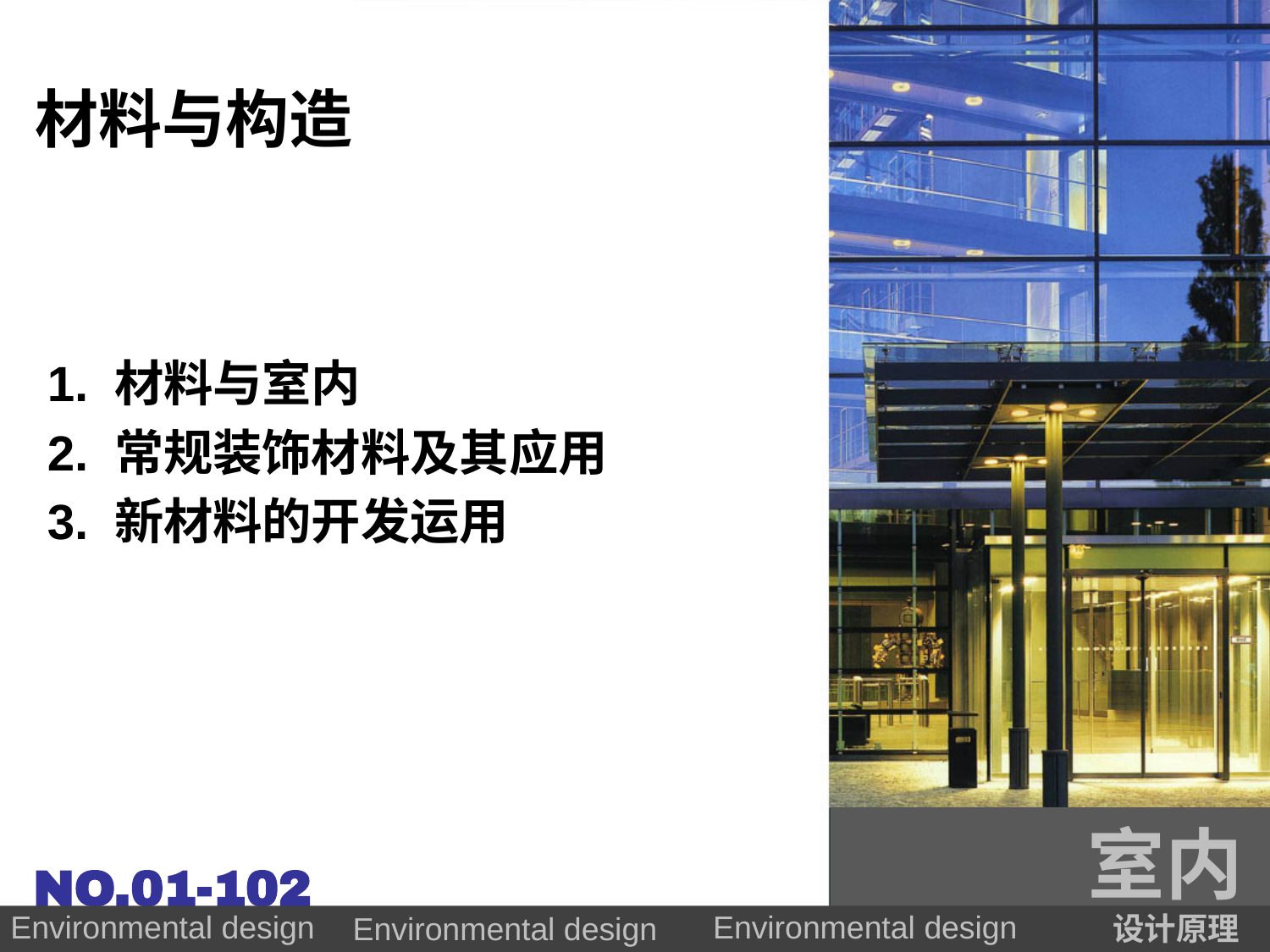

# 材料与构造
1. 材料与室内
2. 常规装饰材料及其应用
3. 新材料的开发运用
室内

NO.01-102
设计原理
Environmental design
Environmental design
Environmental design